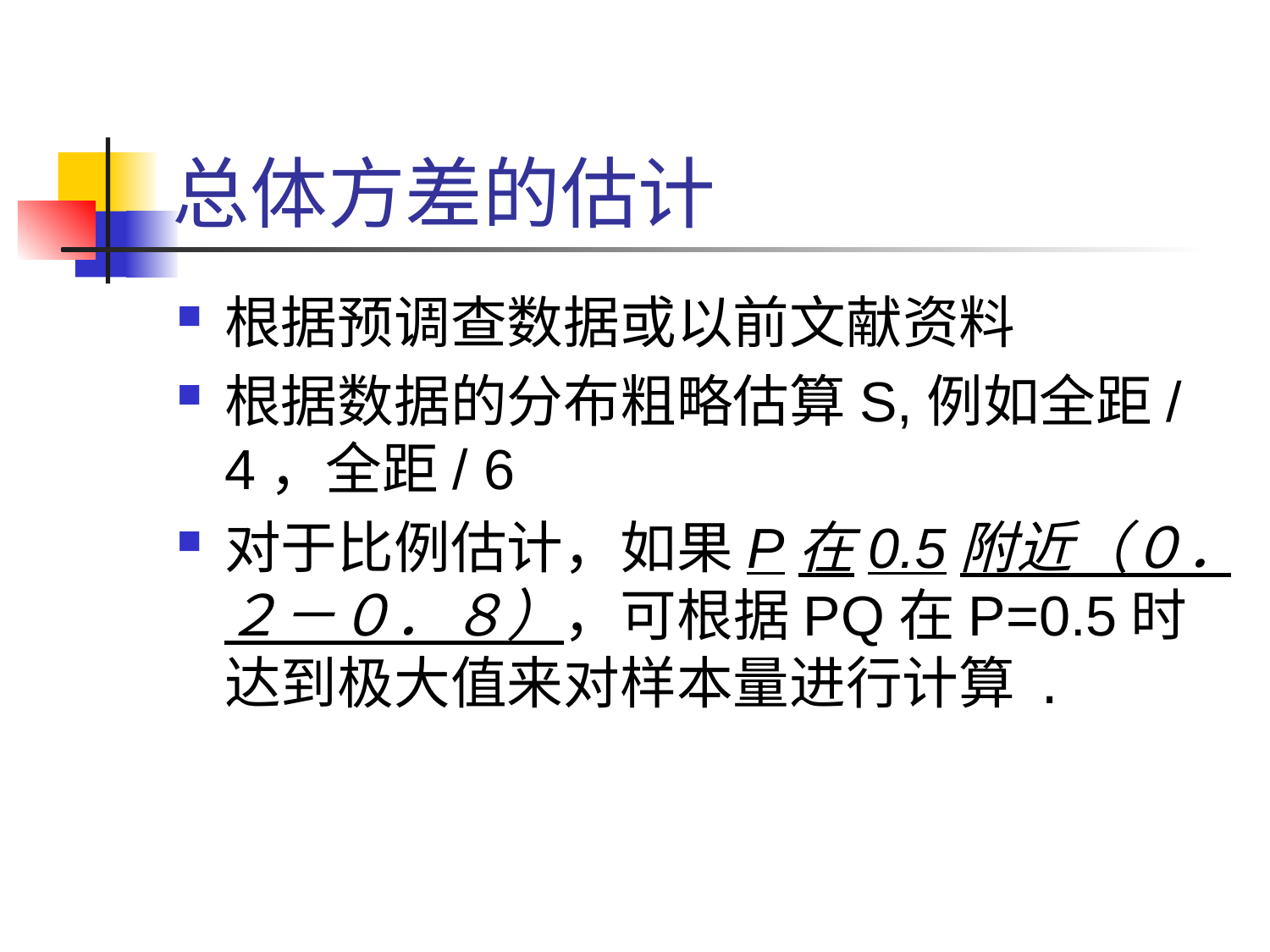

# 总体方差的估计
根据预调查数据或以前文献资料
根据数据的分布粗略估算S,例如全距/4，全距/ 6
对于比例估计，如果P在0.5附近（０．２－０．８），可根据PQ在P=0.5时达到极大值来对样本量进行计算 .